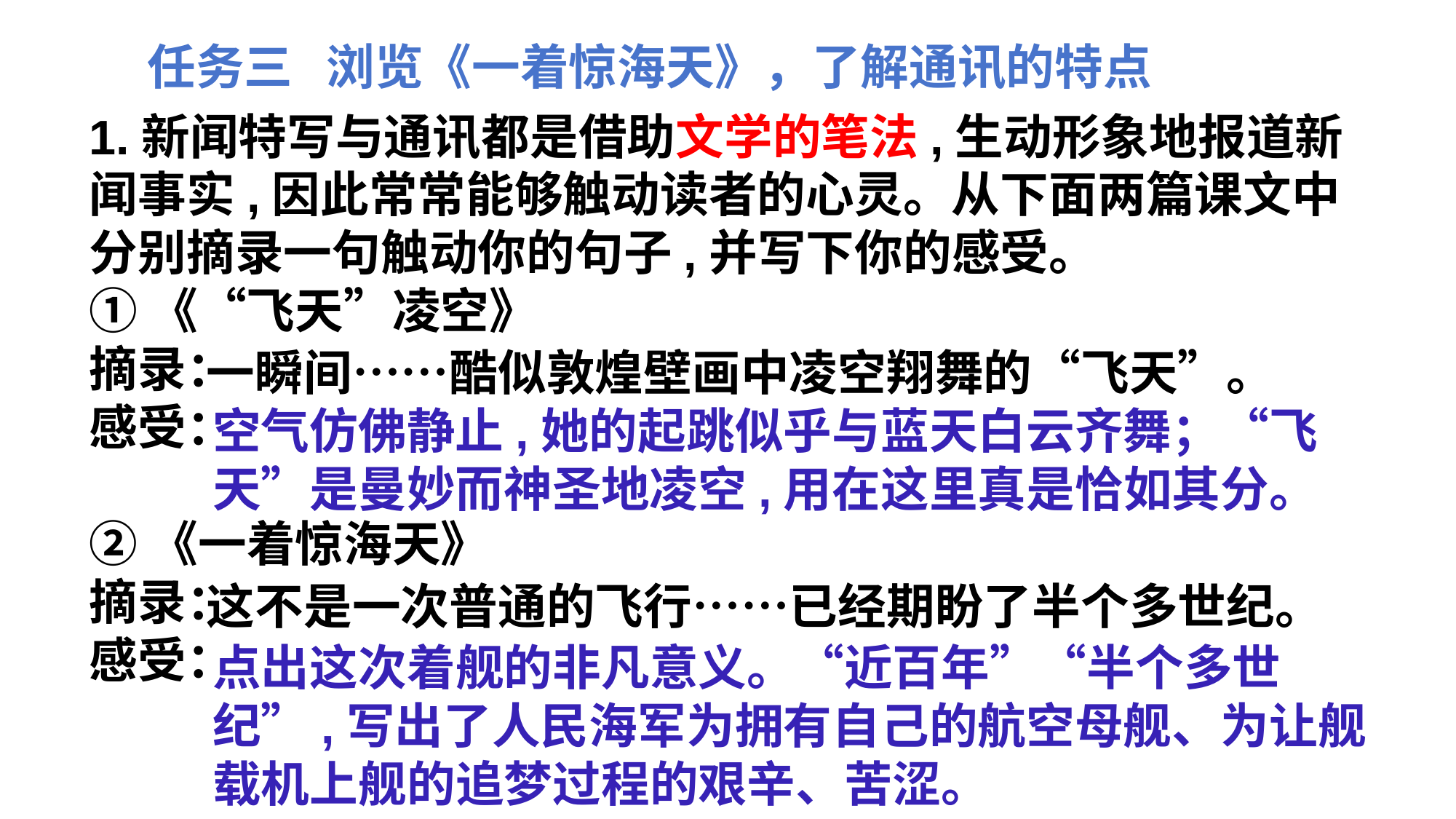

任务三   浏览《一着惊海天》，了解通讯的特点
1.新闻特写与通讯都是借助文学的笔法,生动形象地报道新闻事实,因此常常能够触动读者的心灵。从下面两篇课文中分别摘录一句触动你的句子,并写下你的感受。
①《“飞天”凌空》
摘录：
感受：

②《一着惊海天》
摘录：
感受：

一瞬间……酷似敦煌壁画中凌空翔舞的“飞天”。
空气仿佛静止,她的起跳似乎与蓝天白云齐舞；“飞天”是曼妙而神圣地凌空,用在这里真是恰如其分。
这不是一次普通的飞行……已经期盼了半个多世纪。
点出这次着舰的非凡意义。“近百年”“半个多世纪”,写出了人民海军为拥有自己的航空母舰、为让舰载机上舰的追梦过程的艰辛、苦涩。